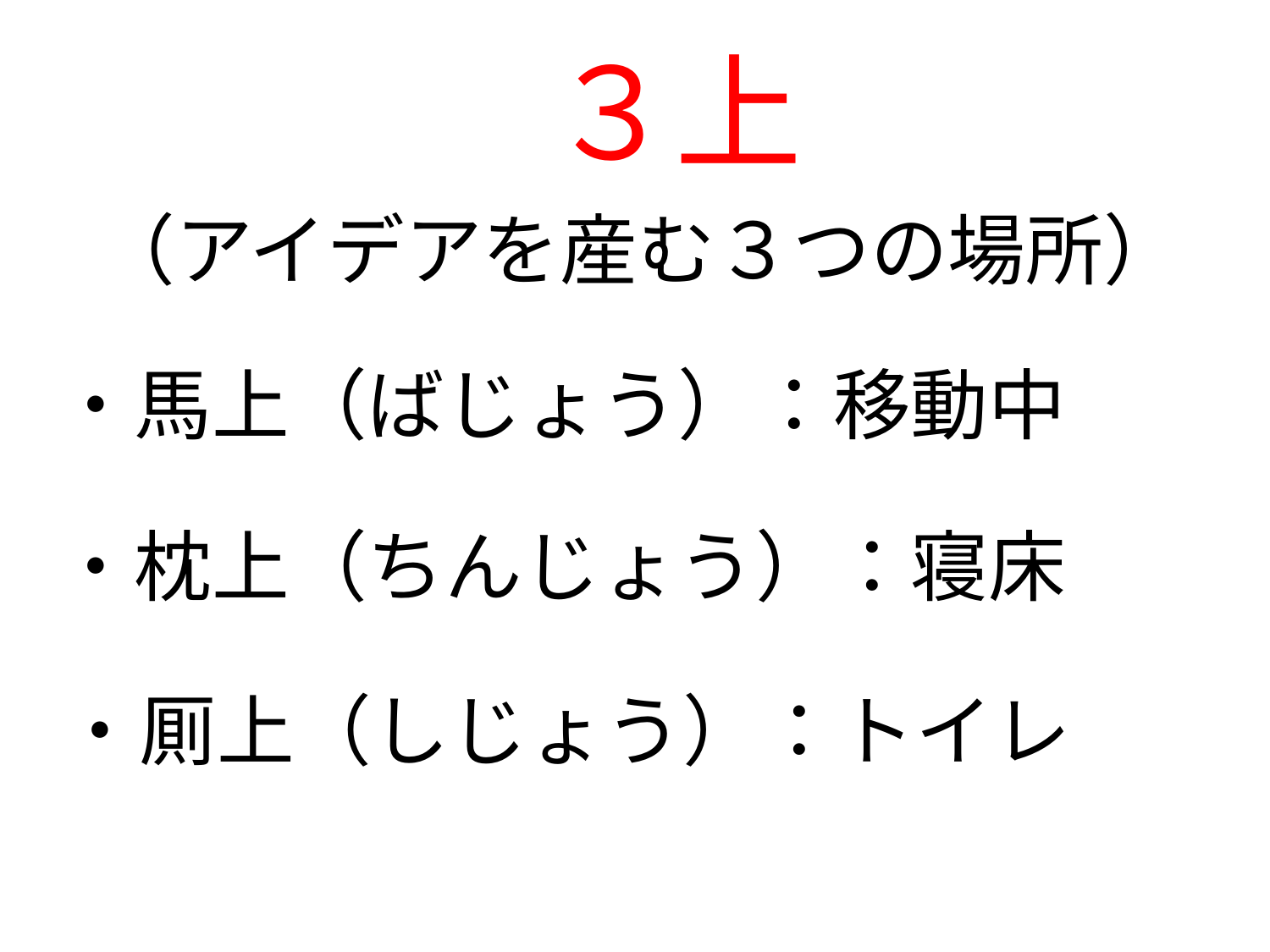

３上
（アイデアを産む３つの場所）
・馬上（ばじょう）：移動中
・枕上（ちんじょう）：寝床
・厠上（しじょう）：トイレ